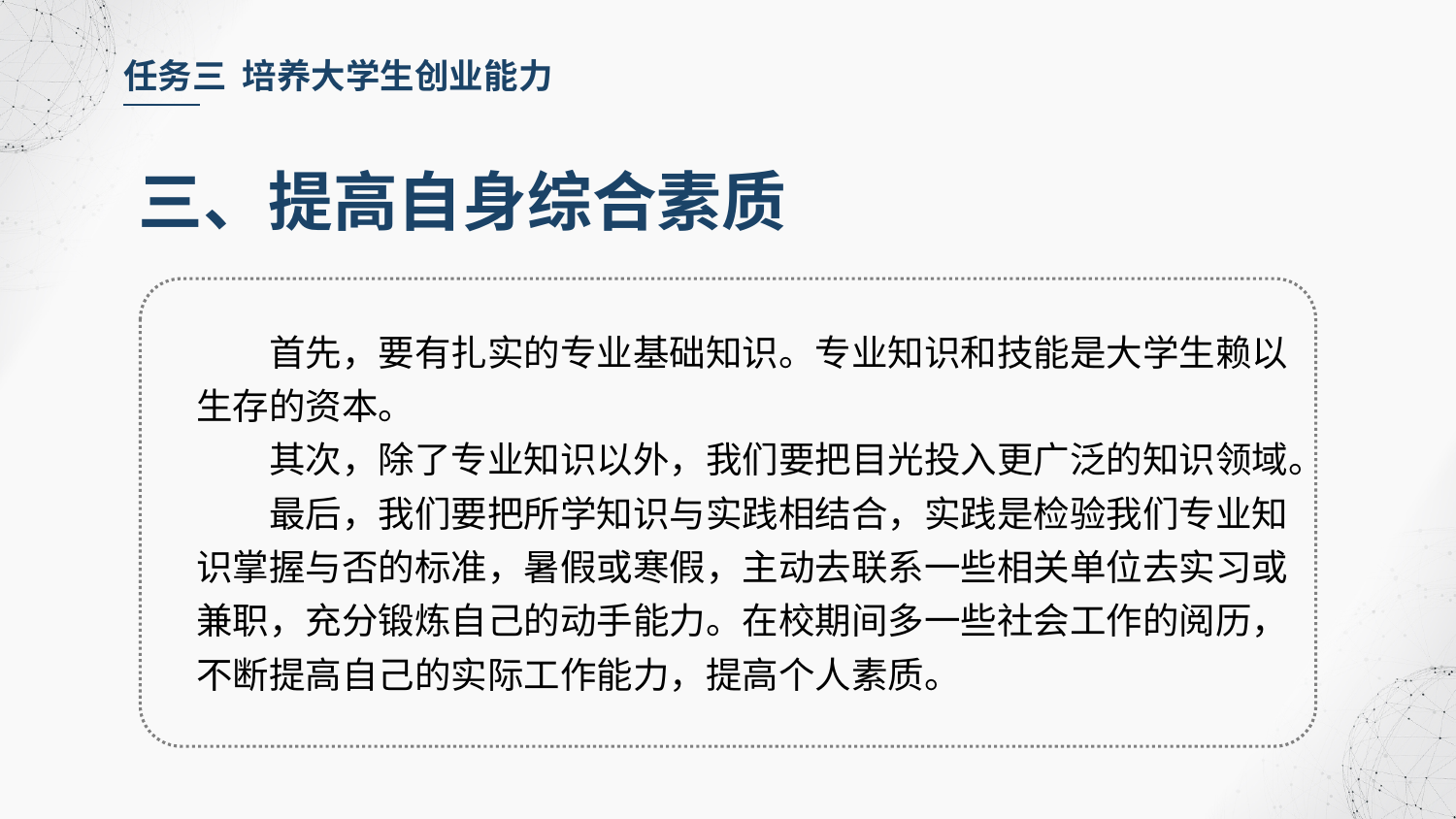

任务三  培养大学生创业能力
三、提高自身综合素质

首先，要有扎实的专业基础知识。专业知识和技能是大学生赖以生存的资本。
其次，除了专业知识以外，我们要把目光投入更广泛的知识领域。
最后，我们要把所学知识与实践相结合，实践是检验我们专业知识掌握与否的标准，暑假或寒假，主动去联系一些相关单位去实习或兼职，充分锻炼自己的动手能力。在校期间多一些社会工作的阅历，不断提高自己的实际工作能力，提高个人素质。